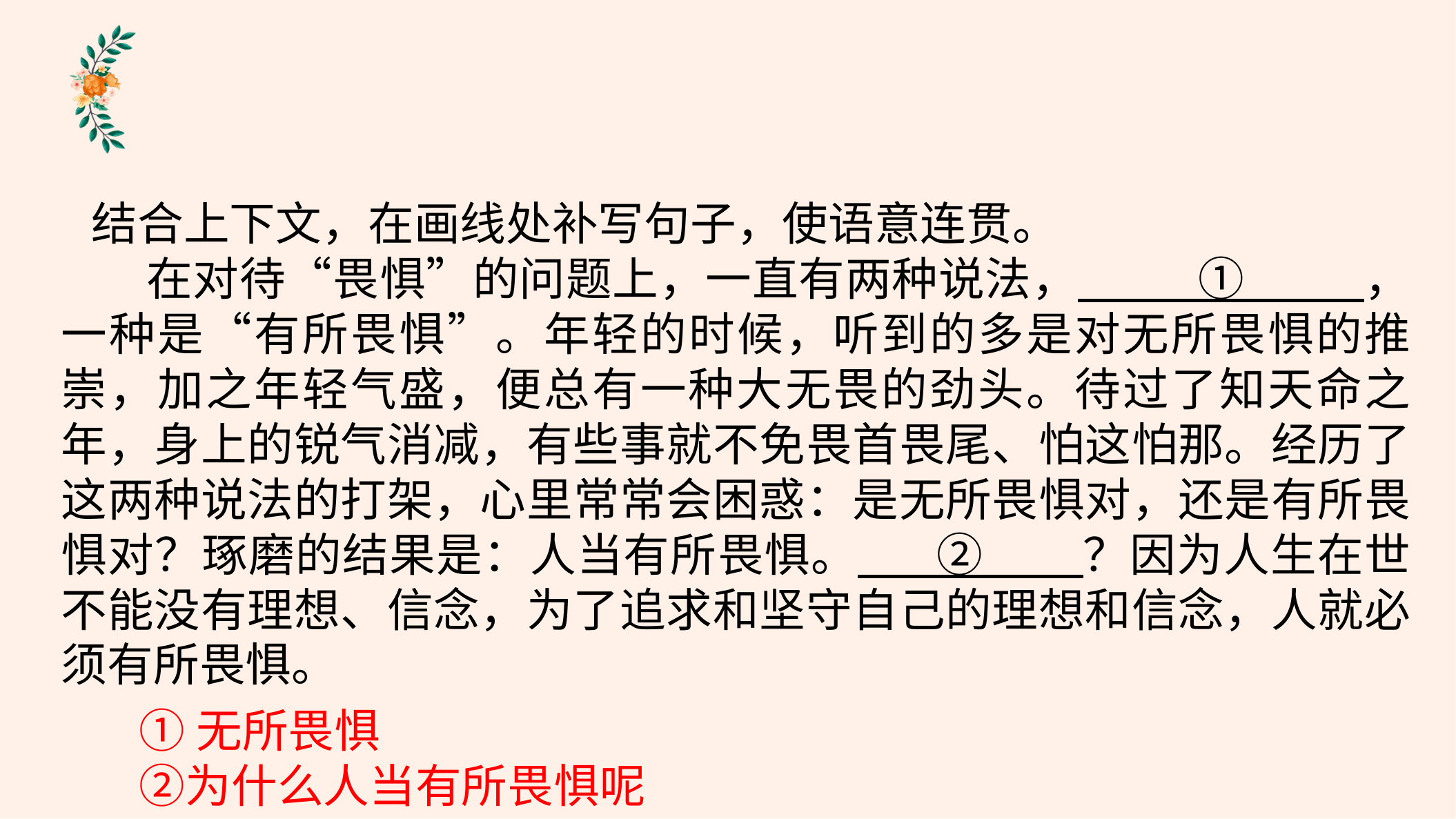

结合上下文，在画线处补写句子，使语意连贯。
    在对待“畏惧”的问题上，一直有两种说法，           ①           ，一种是“有所畏惧”。年轻的时候，听到的多是对无所畏惧的推崇，加之年轻气盛，便总有一种大无畏的劲头。待过了知天命之年，身上的锐气消减，有些事就不免畏首畏尾、怕这怕那。经历了这两种说法的打架，心里常常会困惑：是无所畏惧对，还是有所畏惧对？琢磨的结果是：人当有所畏惧。       ②         ？因为人生在世不能没有理想、信念，为了追求和坚守自己的理想和信念，人就必须有所畏惧。
①无所畏惧
②为什么人当有所畏惧呢